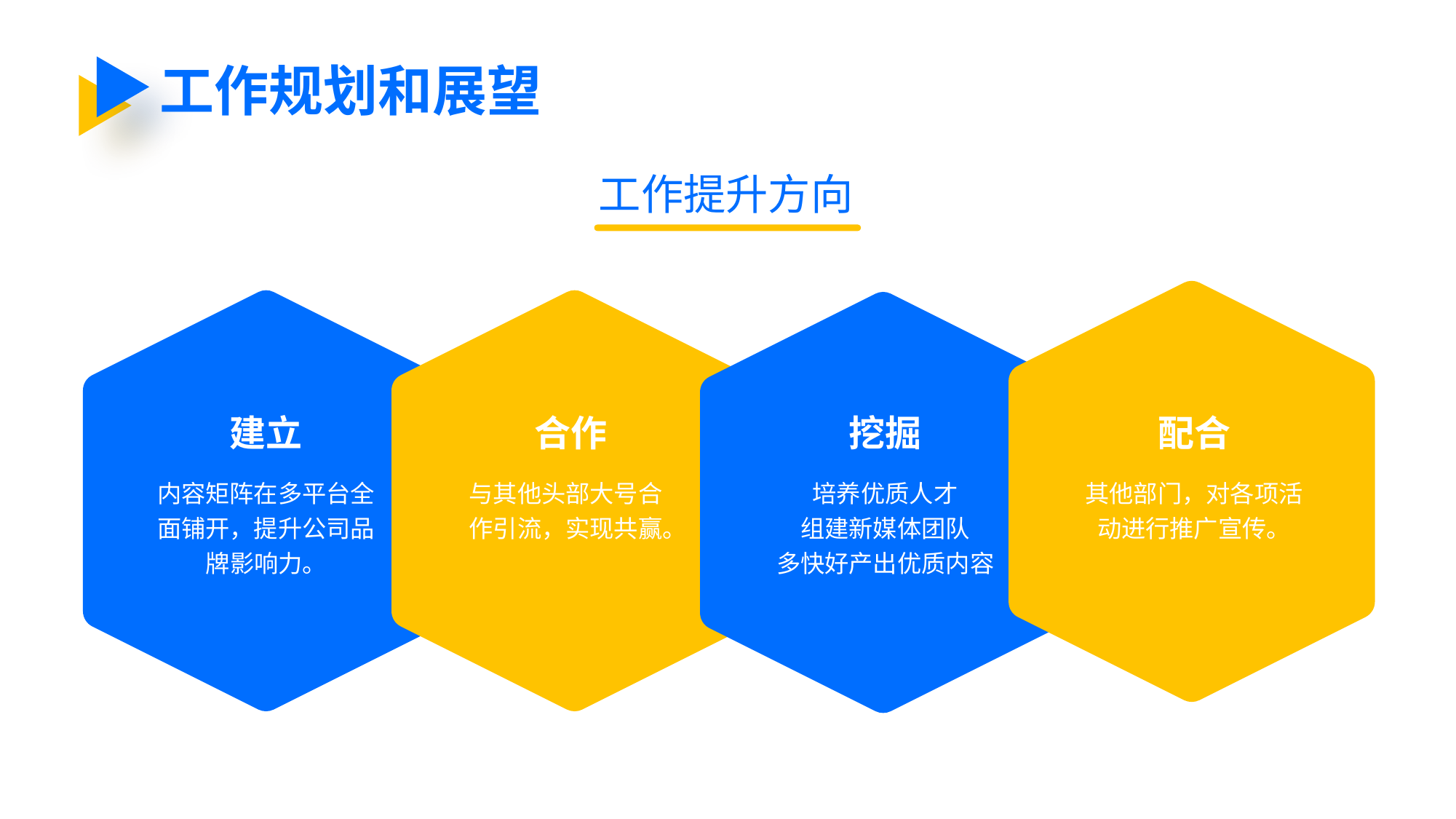

工作规划和展望
工作提升方向

建立
合作
挖掘
配合
内容矩阵在多平台全面铺开，提升公司品牌影响力。
与其他头部大号合作引流，实现共赢。
培养优质人才
组建新媒体团队
多快好产出优质内容
其他部门，对各项活动进行推广宣传。